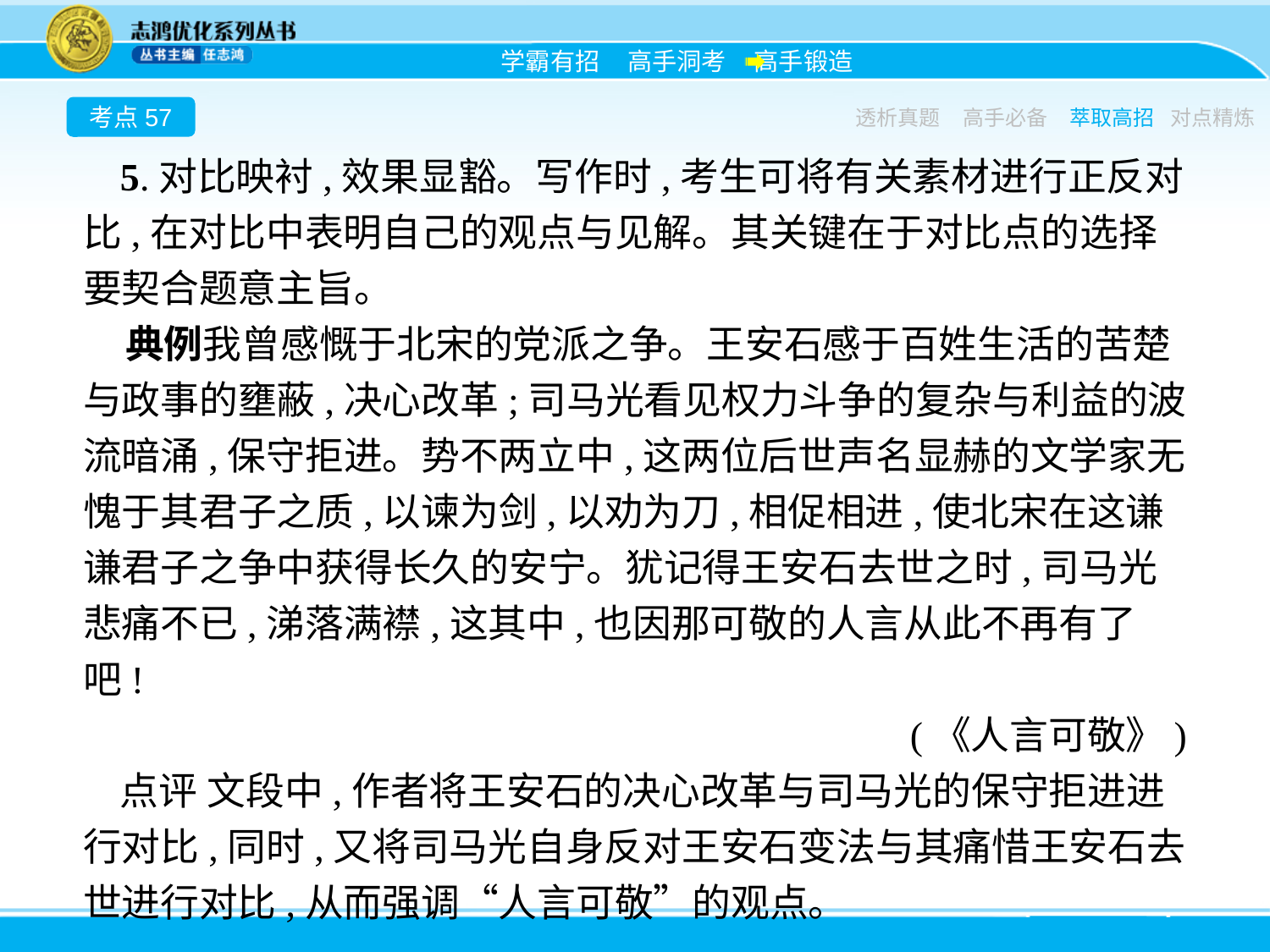

考点57
透析真题
高手必备
萃取高招
对点精炼
5.对比映衬,效果显豁。写作时,考生可将有关素材进行正反对比,在对比中表明自己的观点与见解。其关键在于对比点的选择要契合题意主旨。
典例我曾感慨于北宋的党派之争。王安石感于百姓生活的苦楚与政事的壅蔽,决心改革;司马光看见权力斗争的复杂与利益的波流暗涌,保守拒进。势不两立中,这两位后世声名显赫的文学家无愧于其君子之质,以谏为剑,以劝为刀,相促相进,使北宋在这谦谦君子之争中获得长久的安宁。犹记得王安石去世之时,司马光悲痛不已,涕落满襟,这其中,也因那可敬的人言从此不再有了吧!
(《人言可敬》)
点评 文段中,作者将王安石的决心改革与司马光的保守拒进进行对比,同时,又将司马光自身反对王安石变法与其痛惜王安石去世进行对比,从而强调“人言可敬”的观点。